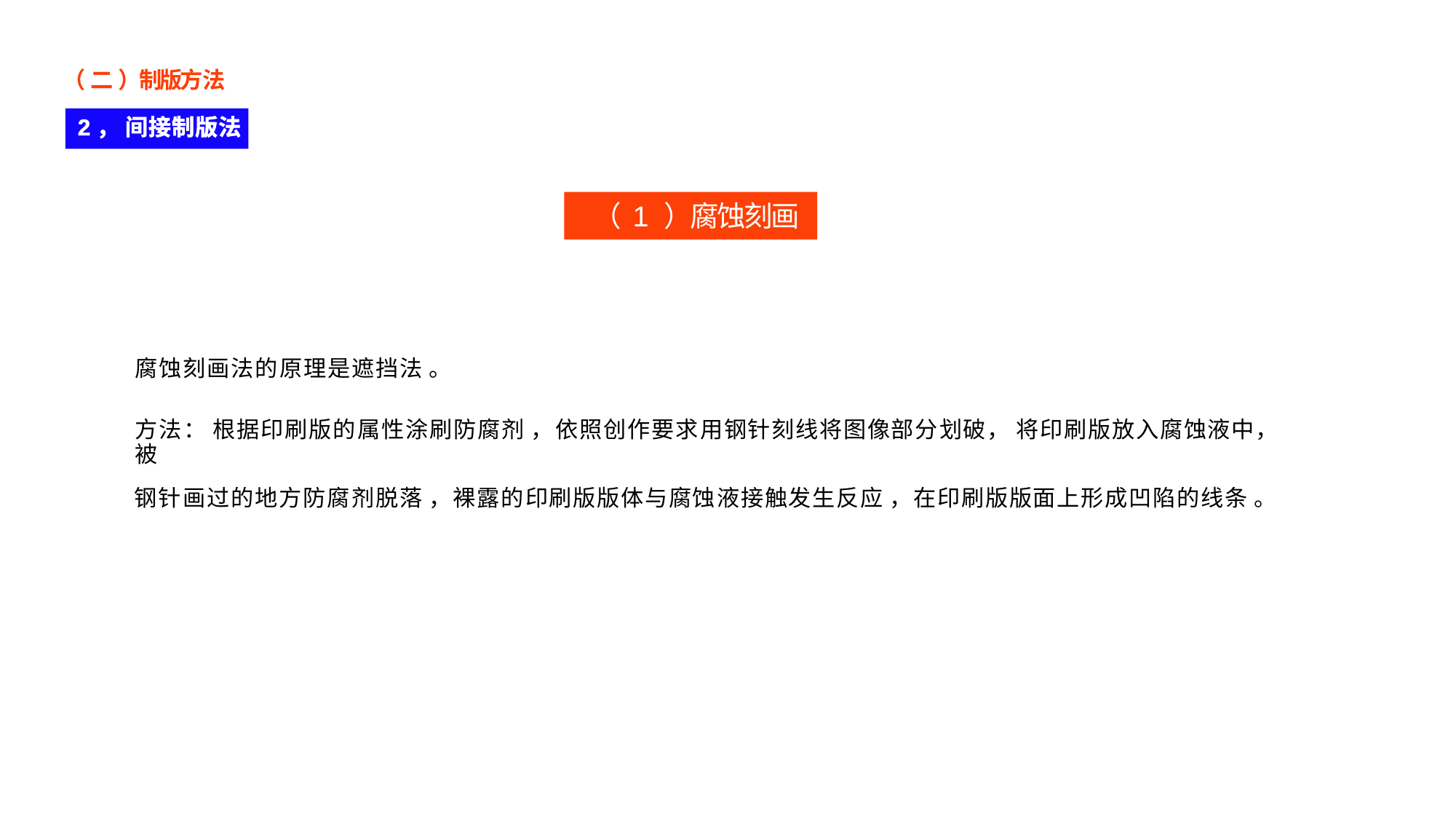

（ 二 ）制版方法

2， 间接制版法

（ 1 ）腐蚀刻画法

腐蚀刻画法的原理是遮挡法 。

方法： 根据印刷版的属性涂刷防腐剂 ，依照创作要求用钢针刻线将图像部分划破， 将印刷版放入腐蚀液中， 被
钢针画过的地方防腐剂脱落 ，裸露的印刷版版体与腐蚀液接触发生反应 ，在印刷版版面上形成凹陷的线条 。